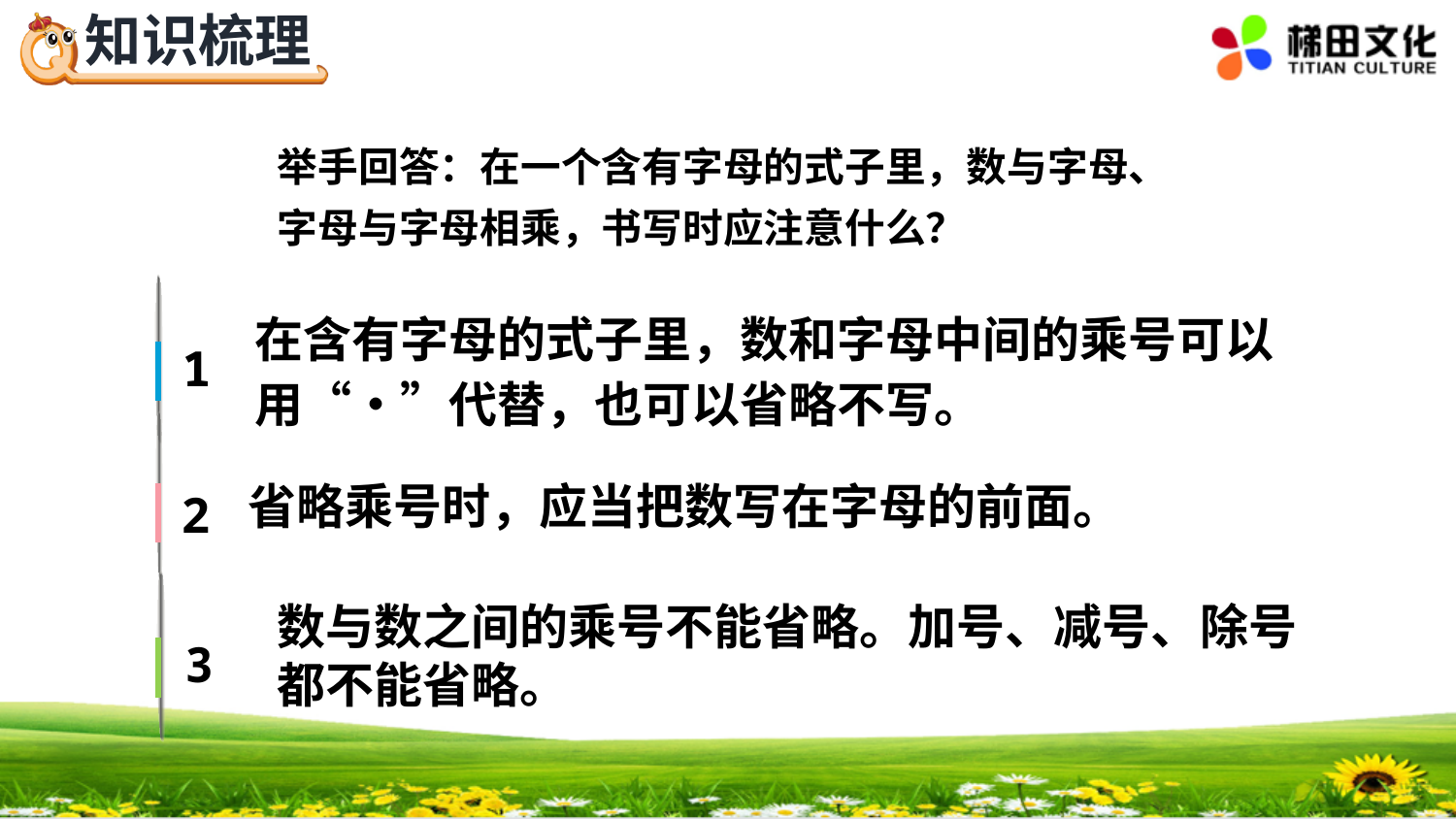

举手回答：在一个含有字母的式子里，数与字母、字母与字母相乘，书写时应注意什么？
在含有字母的式子里，数和字母中间的乘号可以用“•”代替，也可以省略不写。

1
省略乘号时，应当把数写在字母的前面。

2
数与数之间的乘号不能省略。加号、减号、除号都不能省略。

3